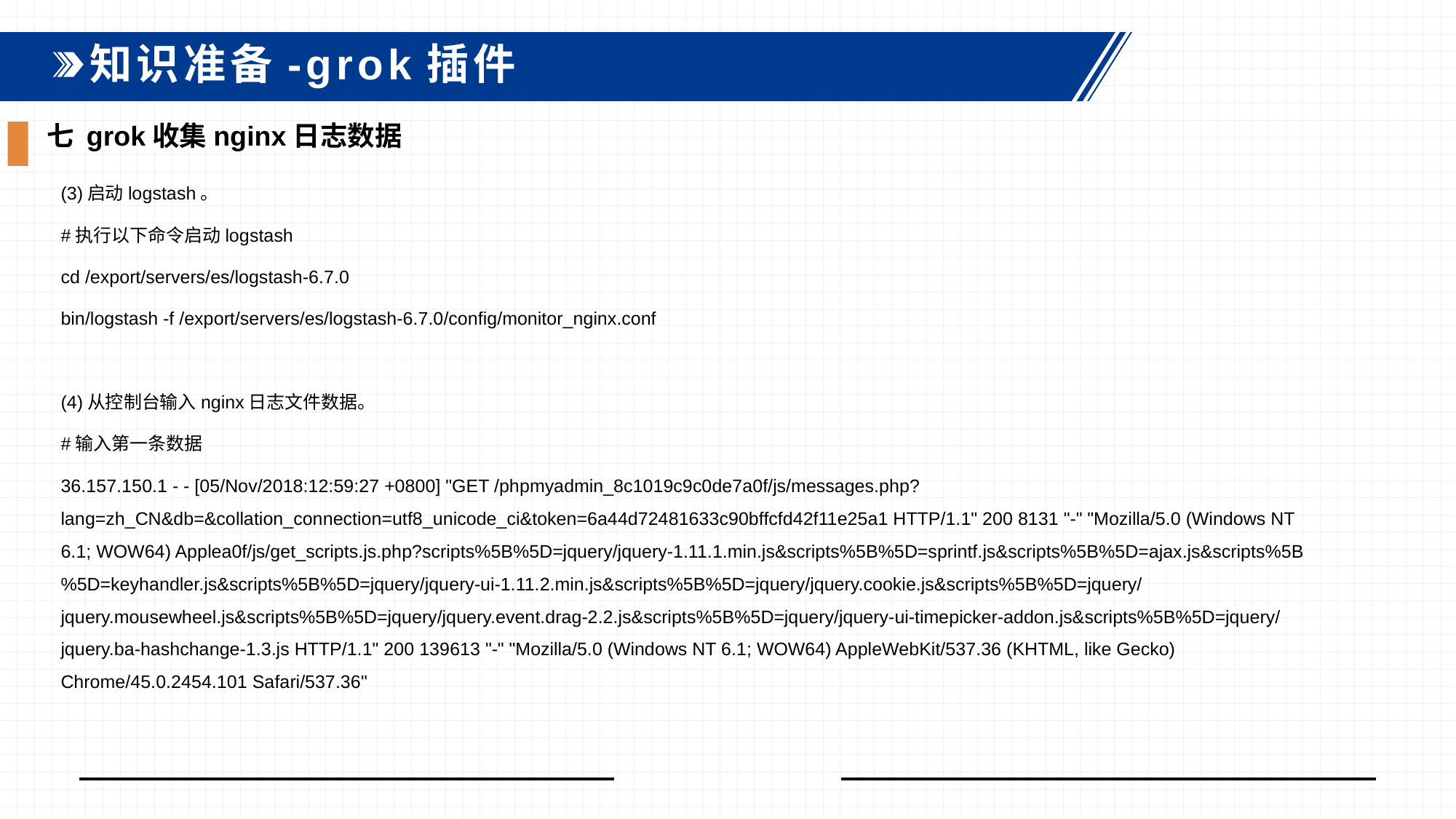

知识准备-grok插件
七 grok收集nginx日志数据
(3)启动logstash。
#执行以下命令启动logstash
cd /export/servers/es/logstash-6.7.0
bin/logstash -f /export/servers/es/logstash-6.7.0/config/monitor_nginx.conf

(4)从控制台输入nginx日志文件数据。
#输入第一条数据
36.157.150.1 - - [05/Nov/2018:12:59:27 +0800] "GET /phpmyadmin_8c1019c9c0de7a0f/js/messages.php?lang=zh_CN&db=&collation_connection=utf8_unicode_ci&token=6a44d72481633c90bffcfd42f11e25a1 HTTP/1.1" 200 8131 "-" "Mozilla/5.0 (Windows NT 6.1; WOW64) Applea0f/js/get_scripts.js.php?scripts%5B%5D=jquery/jquery-1.11.1.min.js&scripts%5B%5D=sprintf.js&scripts%5B%5D=ajax.js&scripts%5B%5D=keyhandler.js&scripts%5B%5D=jquery/jquery-ui-1.11.2.min.js&scripts%5B%5D=jquery/jquery.cookie.js&scripts%5B%5D=jquery/jquery.mousewheel.js&scripts%5B%5D=jquery/jquery.event.drag-2.2.js&scripts%5B%5D=jquery/jquery-ui-timepicker-addon.js&scripts%5B%5D=jquery/jquery.ba-hashchange-1.3.js HTTP/1.1" 200 139613 "-" "Mozilla/5.0 (Windows NT 6.1; WOW64) AppleWebKit/537.36 (KHTML, like Gecko) Chrome/45.0.2454.101 Safari/537.36"